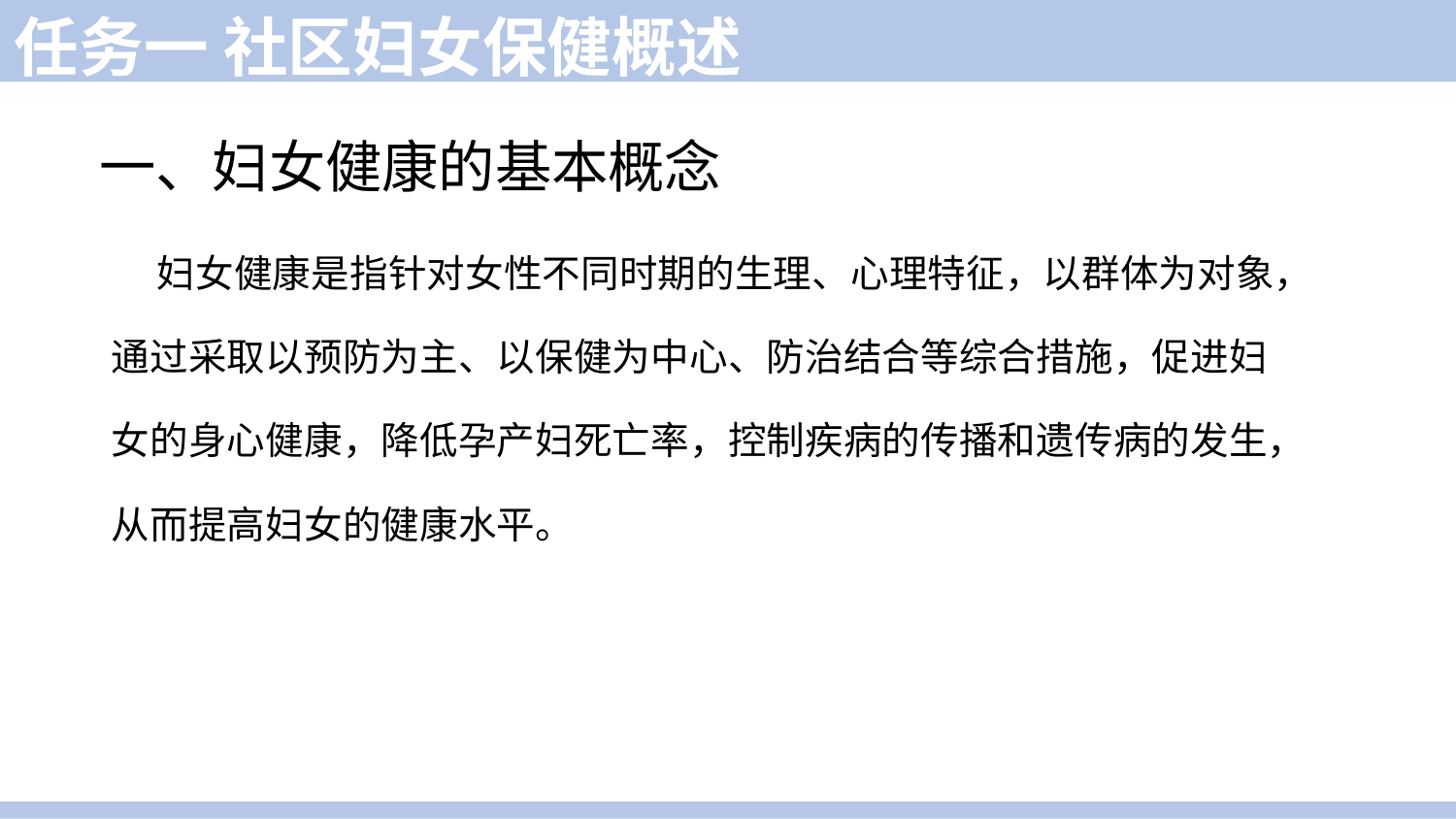

任务一 社区妇女保健概述
一、妇女健康的基本概念
    妇女健康是指针对女性不同时期的生理、心理特征，以群体为对象，通过采取以预防为主、以保健为中心、防治结合等综合措施，促进妇女的身心健康，降低孕产妇死亡率，控制疾病的传播和遗传病的发生，从而提高妇女的健康水平。